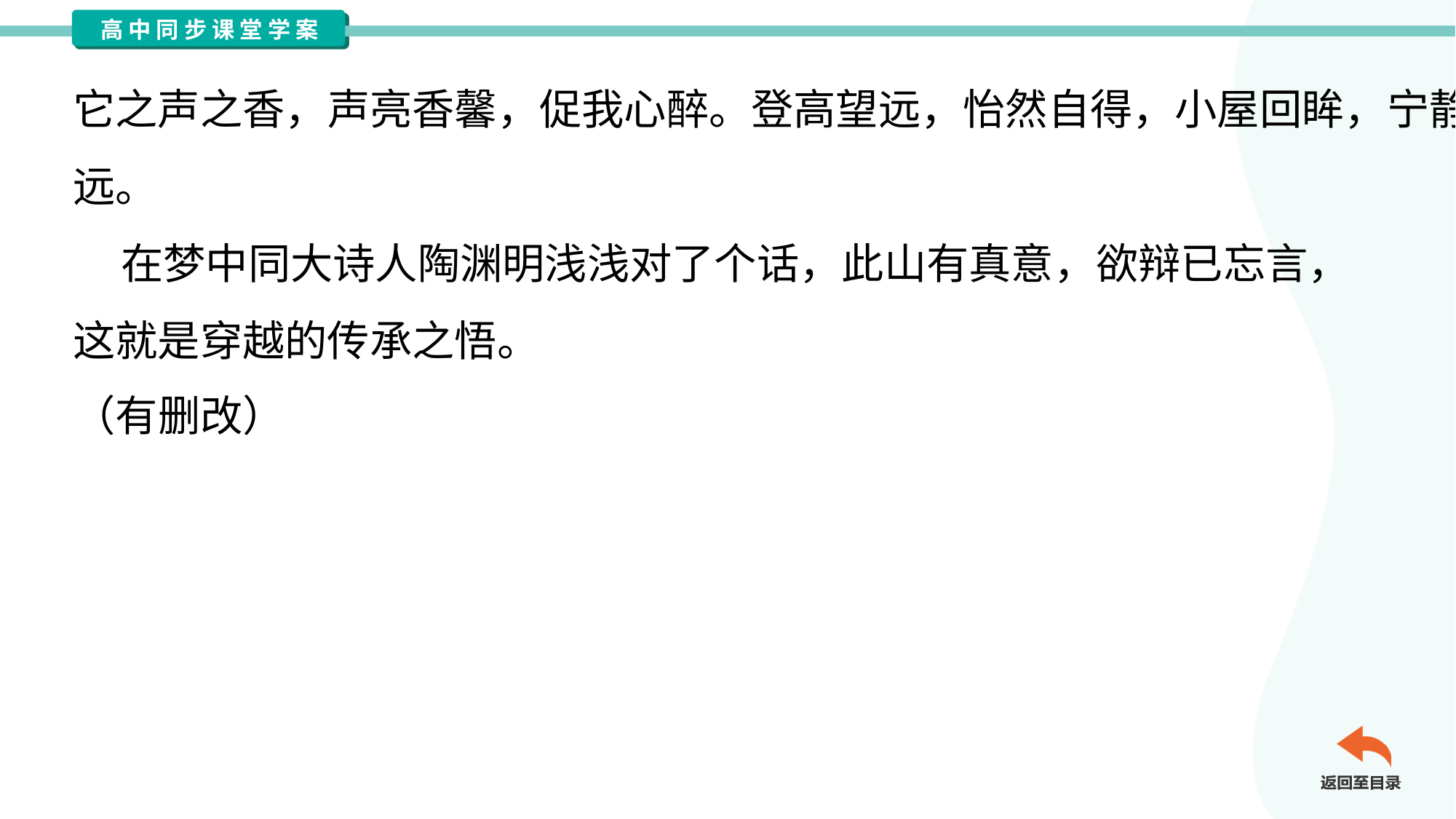

它之声之香，声亮香馨，促我心醉。登高望远，怡然自得，小屋回眸，宁静致
远。
    在梦中同大诗人陶渊明浅浅对了个话，此山有真意，欲辩已忘言，
这就是穿越的传承之悟。
（有删改）#1.4.2.1